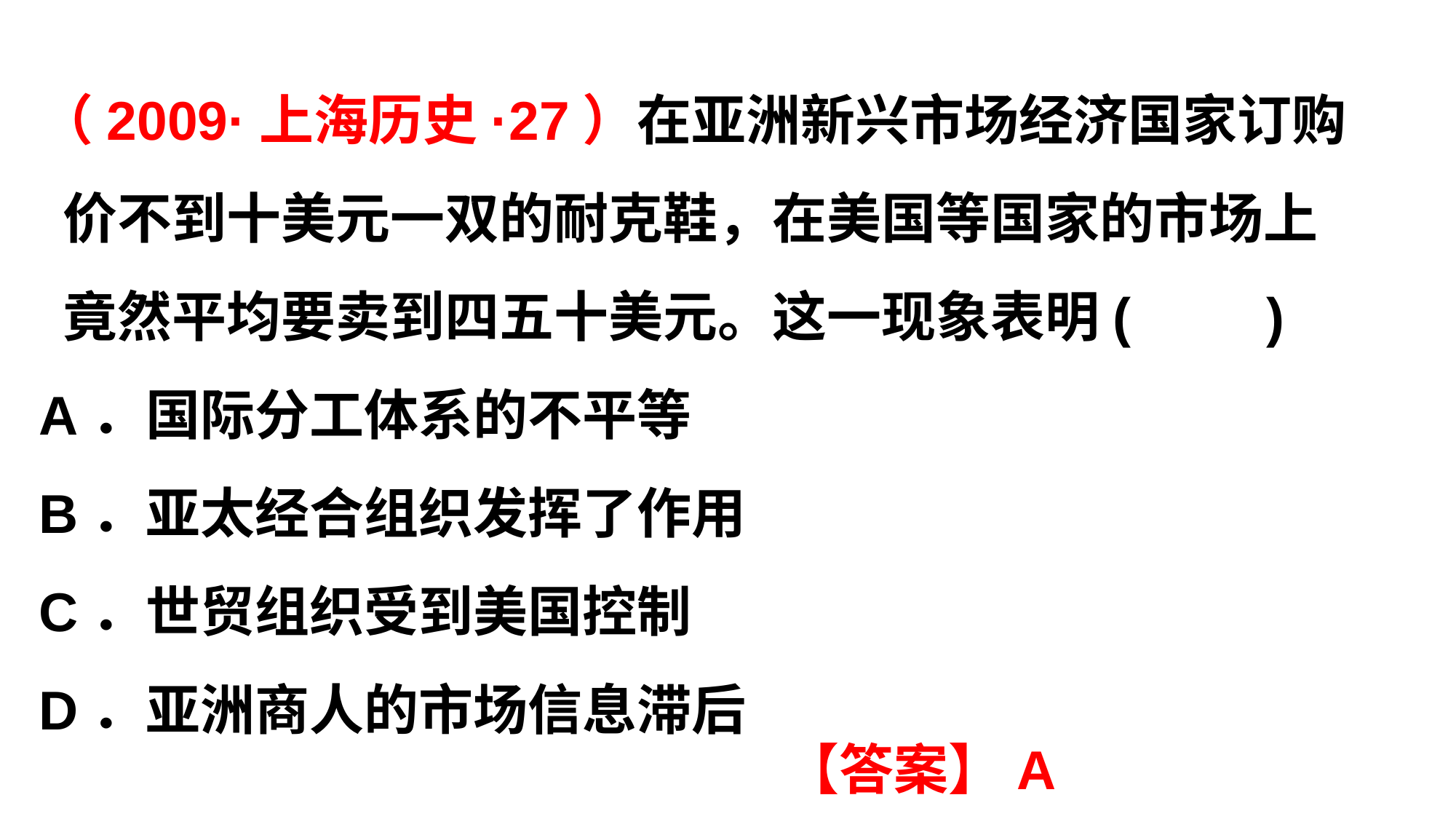

（2009·上海历史·27）在亚洲新兴市场经济国家订购价不到十美元一双的耐克鞋，在美国等国家的市场上竟然平均要卖到四五十美元。这一现象表明(　　)
A．国际分工体系的不平等
B．亚太经合组织发挥了作用
C．世贸组织受到美国控制
D．亚洲商人的市场信息滞后
【答案】A